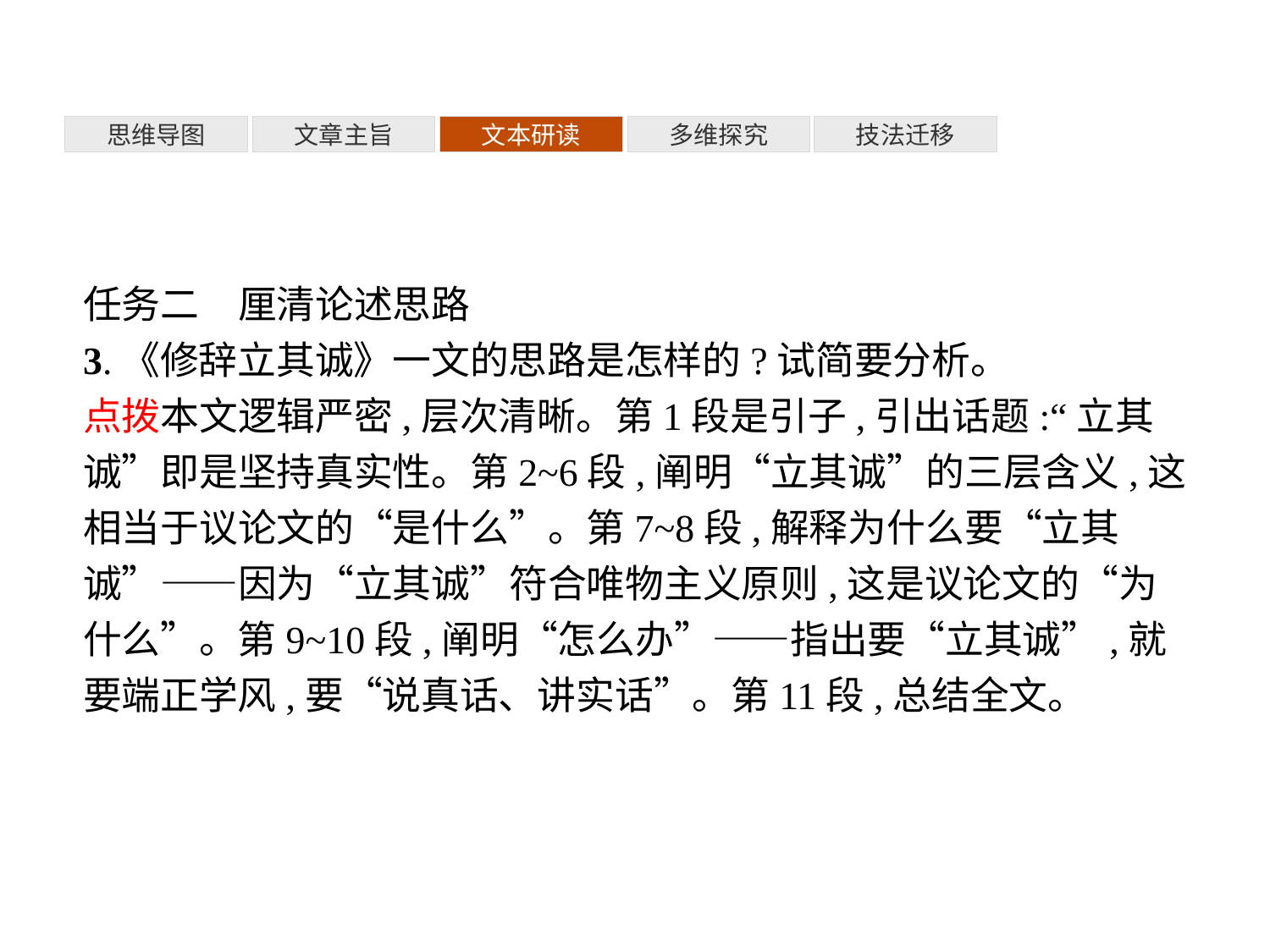

多维探究
思维导图
文章主旨
文本研读
技法迁移
任务二　厘清论述思路
3.《修辞立其诚》一文的思路是怎样的?试简要分析。
点拨本文逻辑严密,层次清晰。第1段是引子,引出话题:“立其诚”即是坚持真实性。第2~6段,阐明“立其诚”的三层含义,这相当于议论文的“是什么”。第7~8段,解释为什么要“立其诚”——因为“立其诚”符合唯物主义原则,这是议论文的“为什么”。第9~10段,阐明“怎么办”——指出要“立其诚”,就要端正学风,要“说真话、讲实话”。第11段,总结全文。